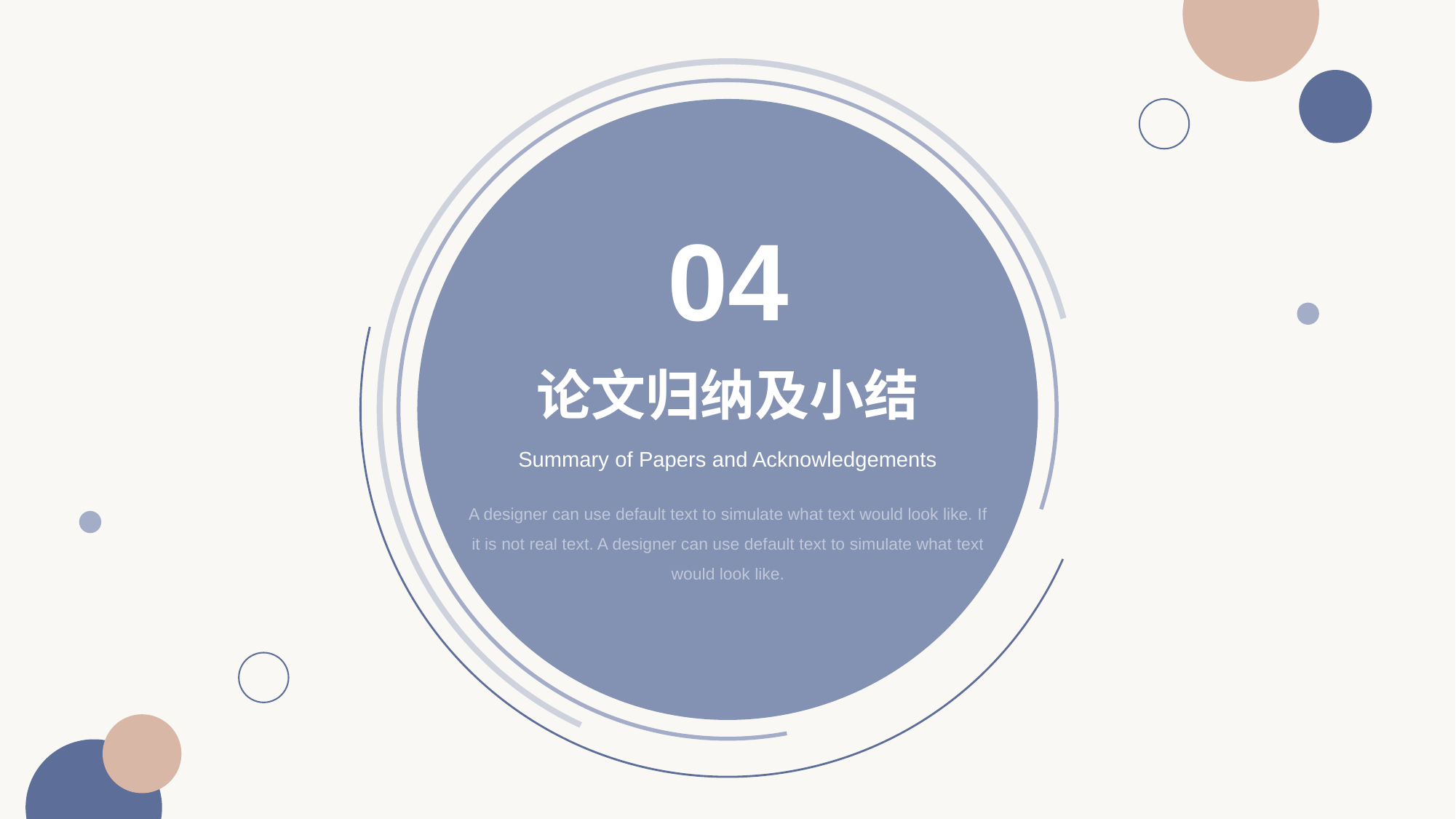

04

论文归纳及小结
Summary of Papers and Acknowledgements
A designer can use default text to simulate what text would look like. If it is not real text. A designer can use default text to simulate what text would look like.